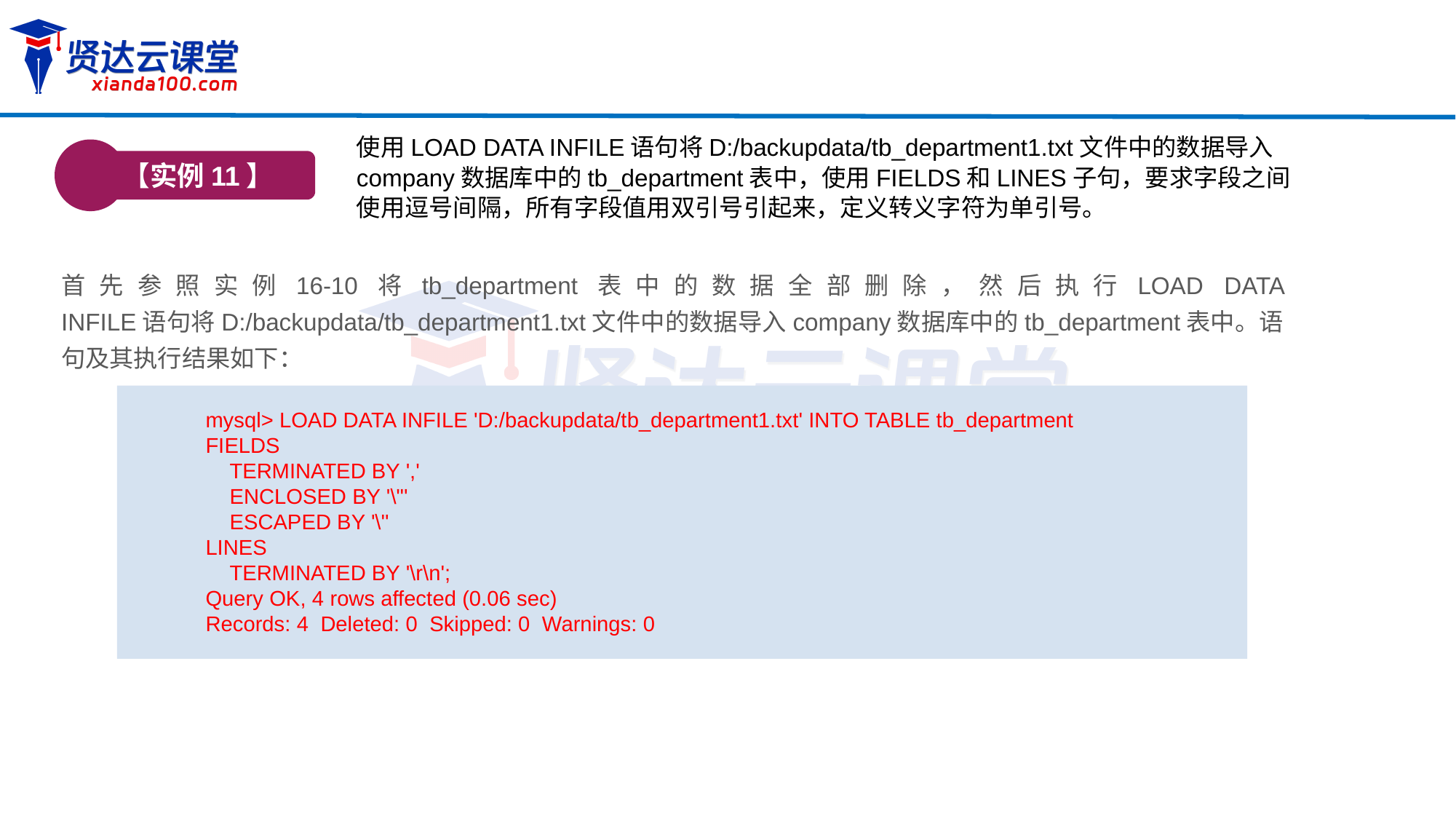

使用LOAD DATA INFILE语句将D:/backupdata/tb_department1.txt文件中的数据导入company数据库中的tb_department表中，使用FIELDS和LINES子句，要求字段之间使用逗号间隔，所有字段值用双引号引起来，定义转义字符为单引号。

【实例11】
首先参照实例16-10将tb_department表中的数据全部删除，然后执行LOAD DATA INFILE语句将D:/backupdata/tb_department1.txt文件中的数据导入company数据库中的tb_department表中。语句及其执行结果如下：

mysql> LOAD DATA INFILE 'D:/backupdata/tb_department1.txt' INTO TABLE tb_department
FIELDS
    TERMINATED BY ','
    ENCLOSED BY '\"'
    ESCAPED BY '\''
LINES
    TERMINATED BY '\r\n';
Query OK, 4 rows affected (0.06 sec)
Records: 4  Deleted: 0  Skipped: 0  Warnings: 0